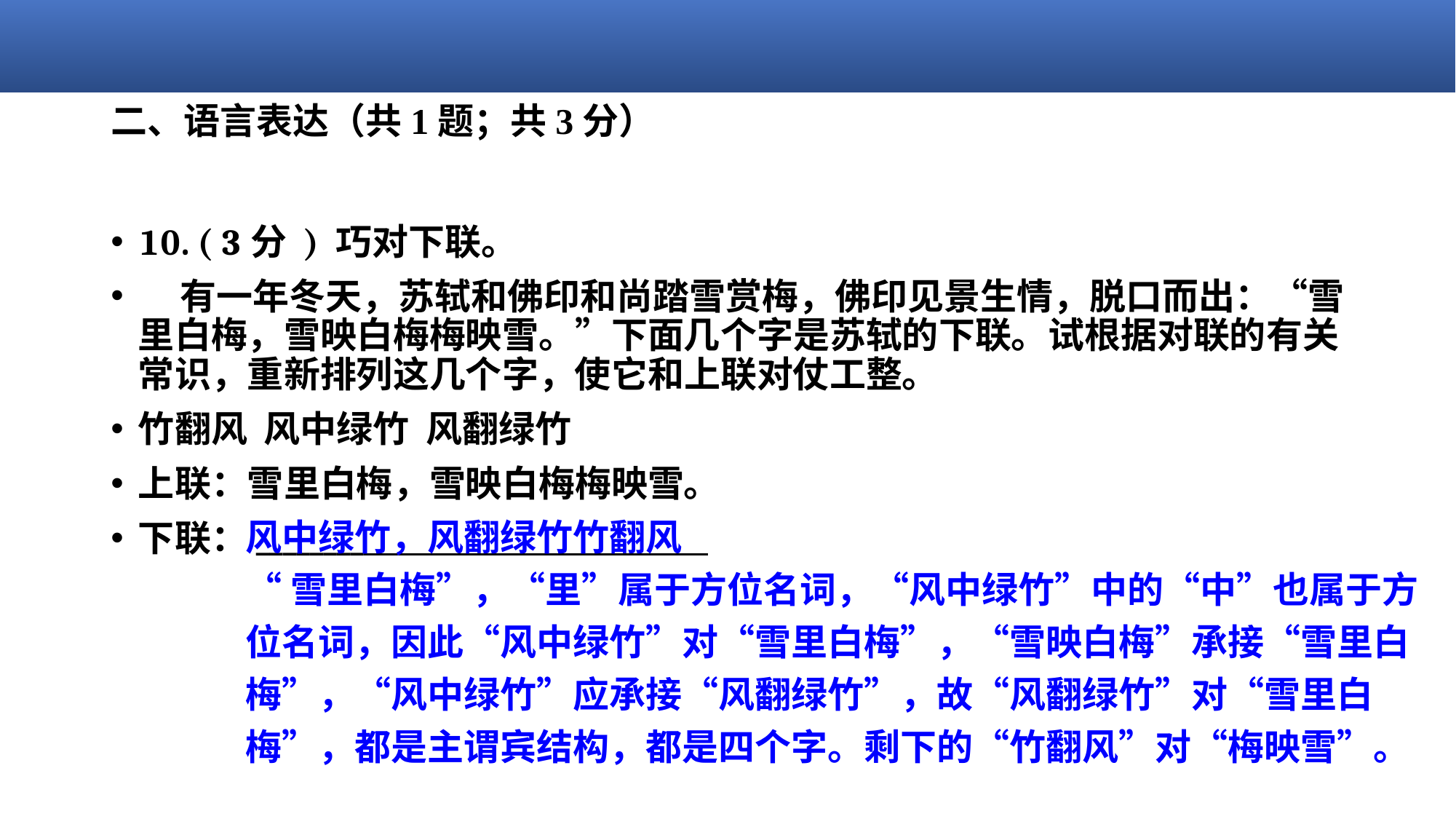

# 二、语言表达（共1题；共3分）
10. ( 3分 ) 巧对下联。
    有一年冬天，苏轼和佛印和尚踏雪赏梅，佛印见景生情，脱口而出：“雪里白梅，雪映白梅梅映雪。”下面几个字是苏轼的下联。试根据对联的有关常识，重新排列这几个字，使它和上联对仗工整。
竹翻风  风中绿竹  风翻绿竹
上联：雪里白梅，雪映白梅梅映雪。
下联：________
风中绿竹，风翻绿竹竹翻风
“雪里白梅”，“里”属于方位名词，“风中绿竹”中的“中”也属于方位名词，因此“风中绿竹”对“雪里白梅”，“雪映白梅”承接“雪里白梅”，“风中绿竹”应承接“风翻绿竹”，故“风翻绿竹”对“雪里白梅”，都是主谓宾结构，都是四个字。剩下的“竹翻风”对“梅映雪”。